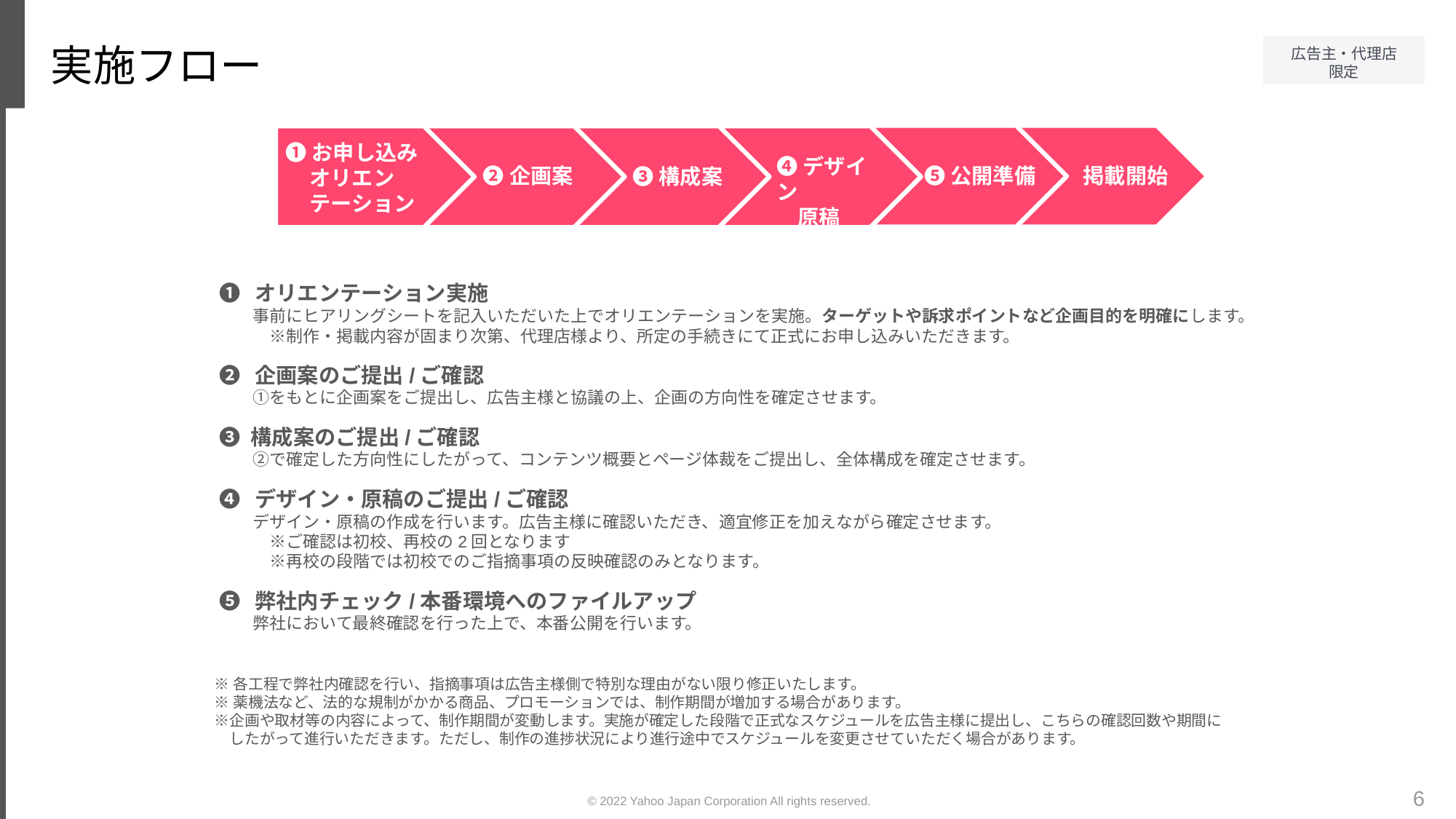

実施フロー

➊お申し込み
オリエン
　テーション
❹デザイン
　原稿
掲載開始
❺公開準備
❷企画案
❸構成案
❶　オリエンテーション実施
　　事前にヒアリングシートを記入いただいた上でオリエンテーションを実施。ターゲットや訴求ポイントなど企画目的を明確にします。
　　　※制作・掲載内容が固まり次第、代理店様より、所定の手続きにて正式にお申し込みいただきます。

❷　企画案のご提出/ご確認
　　①をもとに企画案をご提出し、広告主様と協議の上、企画の方向性を確定させます。

❸ 構成案のご提出/ご確認
　　②で確定した方向性にしたがって、コンテンツ概要とページ体裁をご提出し、全体構成を確定させます。

❹　デザイン・原稿のご提出/ご確認
　　デザイン・原稿の作成を行います。広告主様に確認いただき、適宜修正を加えながら確定させます。
　　　※ご確認は初校、再校の2回となります
　　　※再校の段階では初校でのご指摘事項の反映確認のみとなります。

❺　弊社内チェック/本番環境へのファイルアップ
　　弊社において最終確認を行った上で、本番公開を行います。
※各工程で弊社内確認を行い、指摘事項は広告主様側で特別な理由がない限り修正いたします。
※薬機法など、法的な規制がかかる商品、プロモーションでは、制作期間が増加する場合があります。
※企画や取材等の内容によって、制作期間が変動します。実施が確定した段階で正式なスケジュールを広告主様に提出し、こちらの確認回数や期間に
　したがって進行いただきます。ただし、制作の進捗状況により進行途中でスケジュールを変更させていただく場合があります。
6